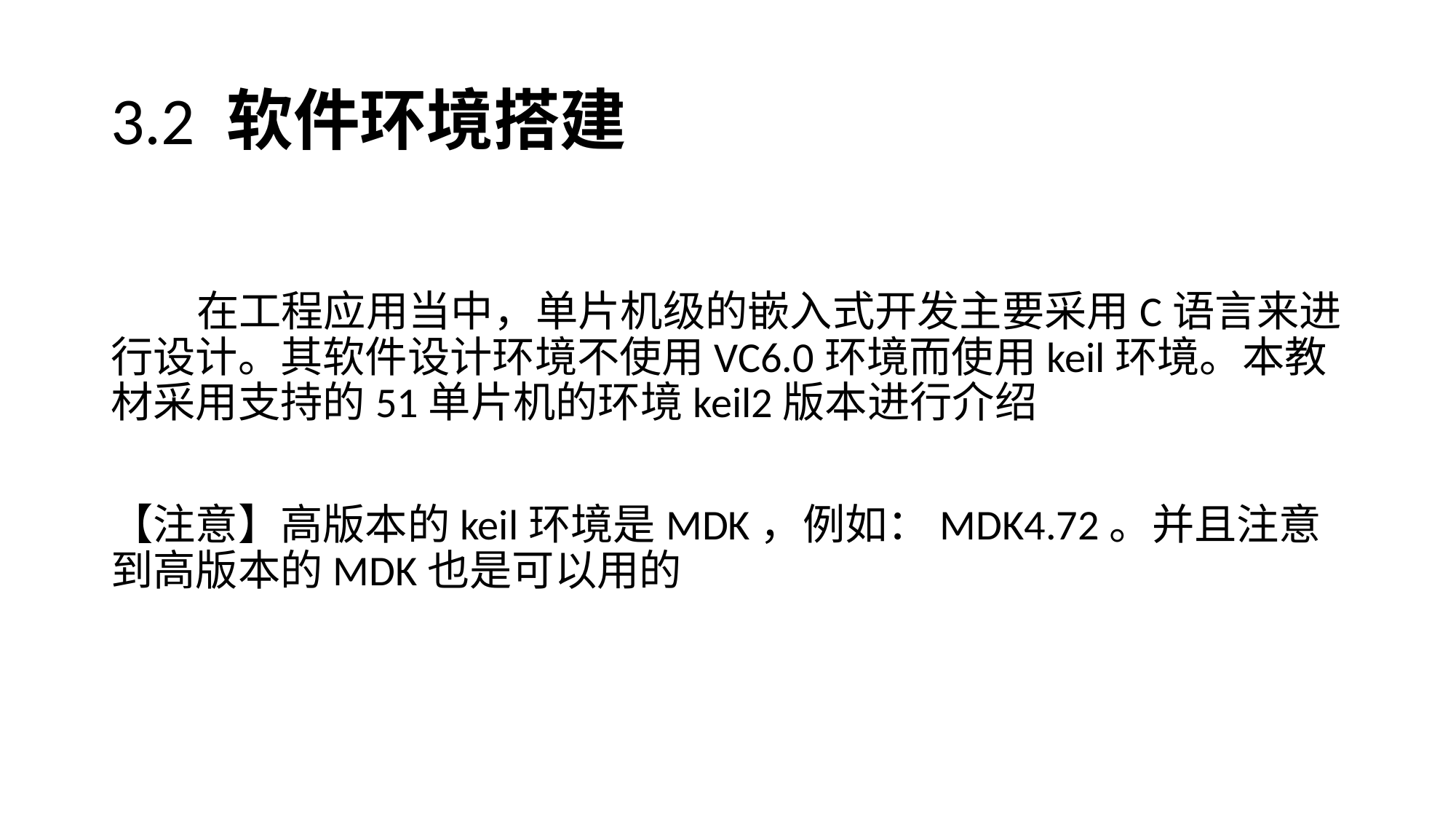

# 3.2 软件环境搭建

        在工程应用当中，单片机级的嵌入式开发主要采用C语言来进行设计。其软件设计环境不使用VC6.0环境而使用keil环境。本教材采用支持的51单片机的环境keil2版本进行介绍

【注意】高版本的keil环境是MDK，例如：MDK4.72。并且注意到高版本的MDK也是可以用的